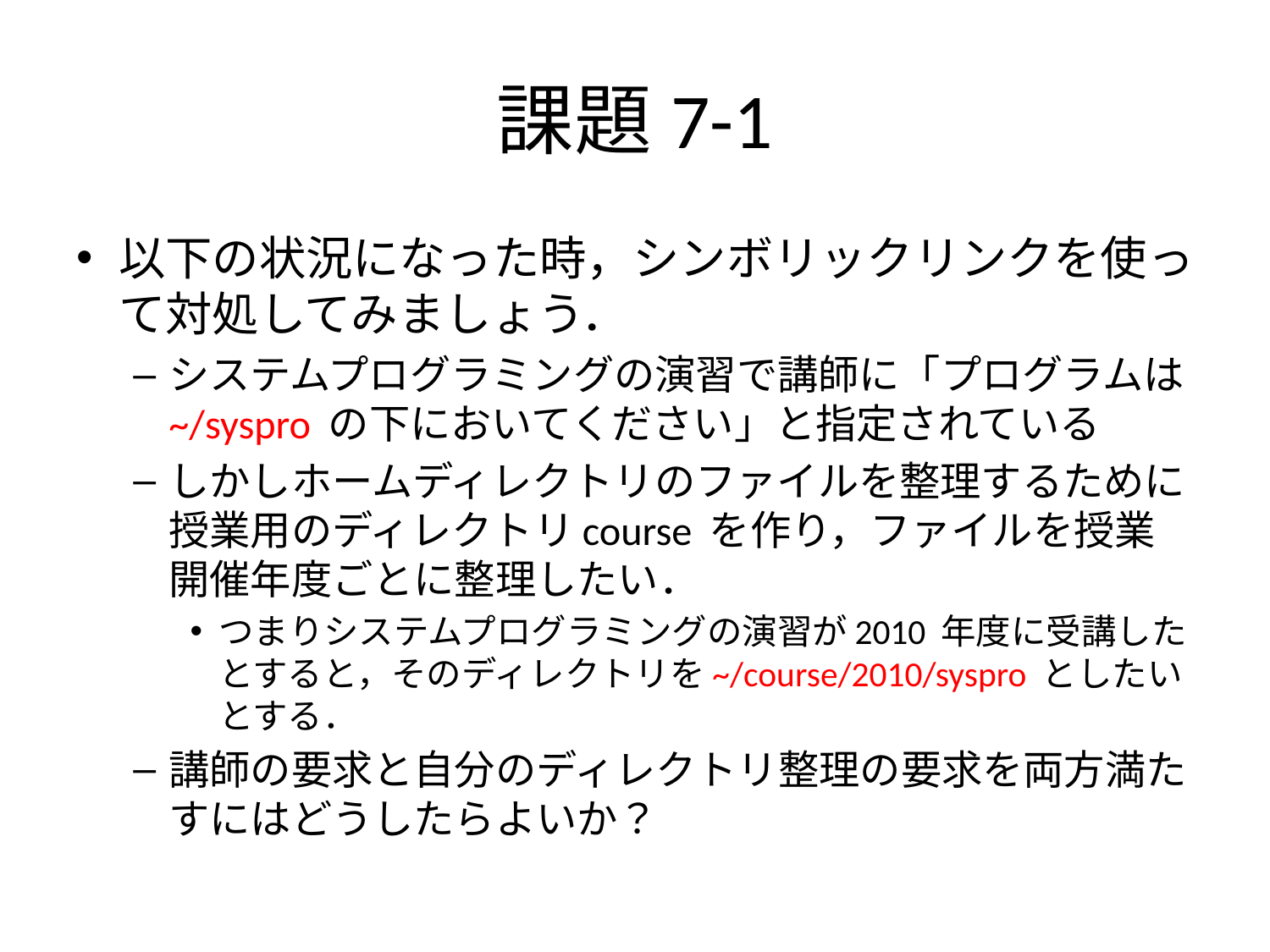

# 課題7-1
以下の状況になった時，シンボリックリンクを使って対処してみましょう．
システムプログラミングの演習で講師に「プログラムは~/syspro の下においてください」と指定されている
しかしホームディレクトリのファイルを整理するために授業用のディレクトリcourse を作り，ファイルを授業開催年度ごとに整理したい．
つまりシステムプログラミングの演習が2010 年度に受講したとすると，そのディレクトリを~/course/2010/syspro としたいとする．
講師の要求と自分のディレクトリ整理の要求を両方満たすにはどうしたらよいか？